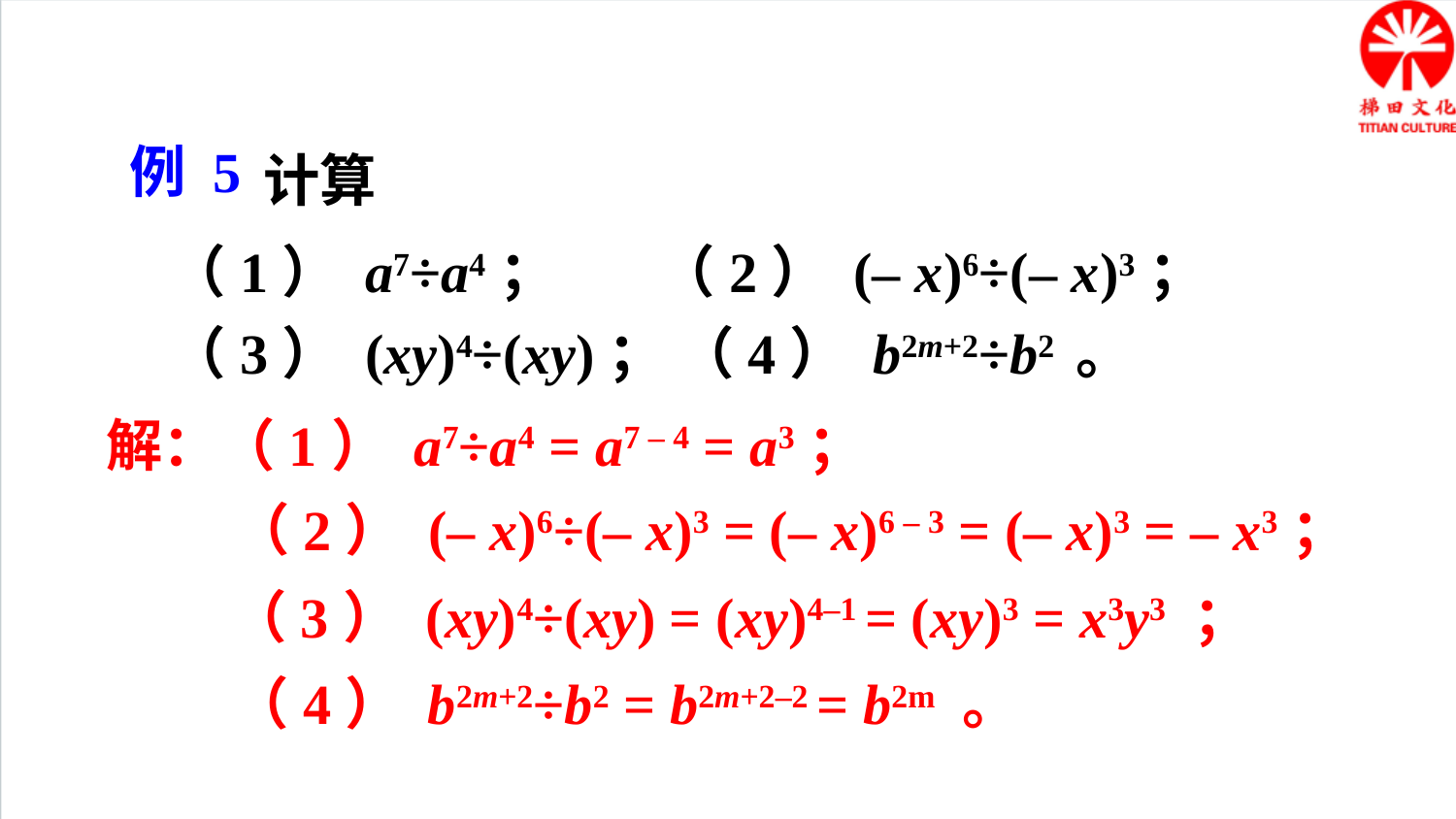

计算
例 5
（1） a7÷a4；        （2） (– x)6÷(– x)3；
（3） (xy)4÷(xy)； （4） b2m+2÷b2 。
解：（1） a7÷a4 = a7 – 4 = a3；
（2） (– x)6÷(– x)3 = (– x)6 – 3 = (– x)3 = – x3；
（3） (xy)4÷(xy) = (xy)4–1 = (xy)3 = x3y3 ；
（4） b2m+2÷b2 = b2m+2–2 = b2m 。